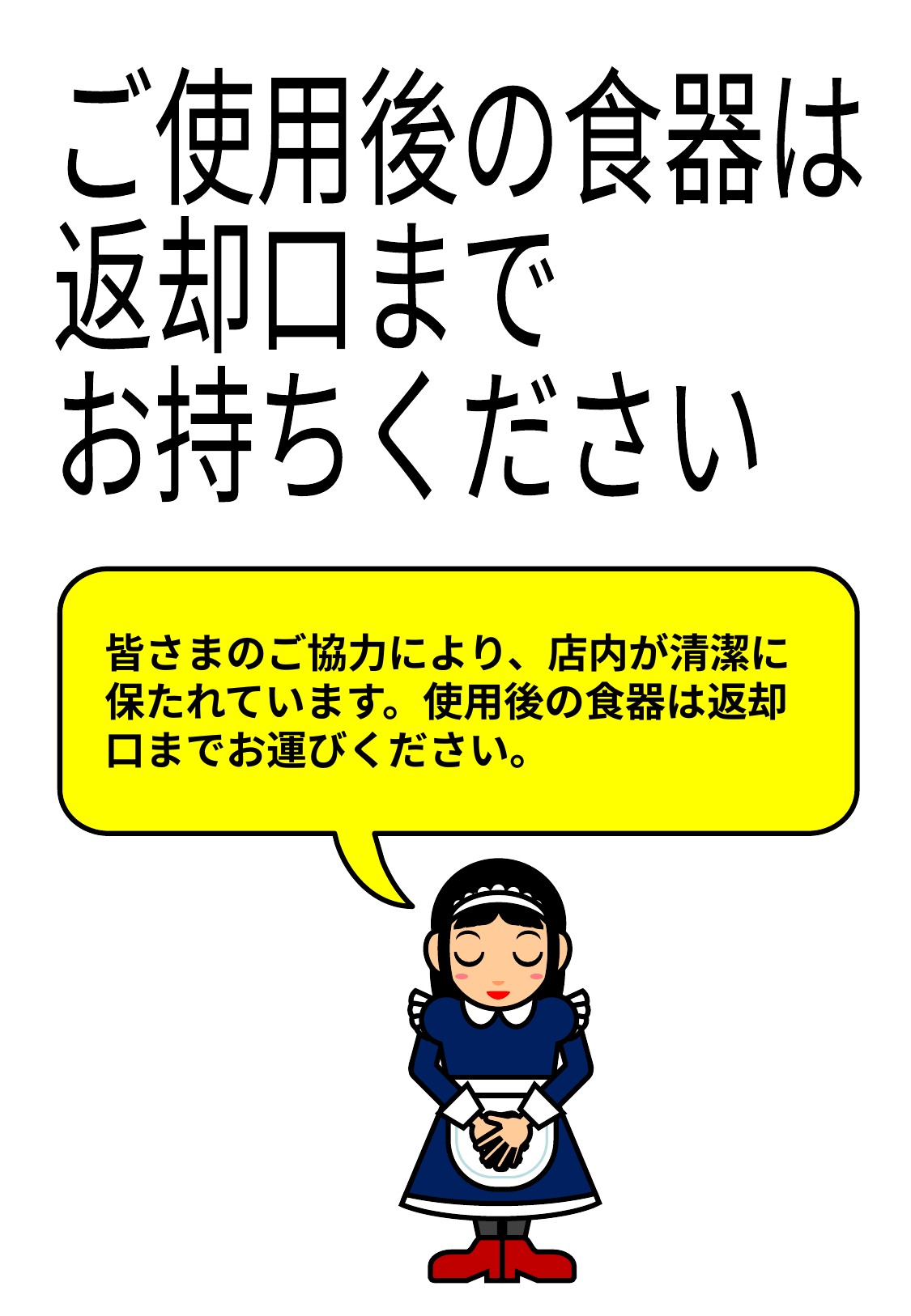

ご使用後の食器は
返却口まで
お持ちください

皆さまのご協力により、店内が清潔に保たれています。使用後の食器は返却口までお運びください。